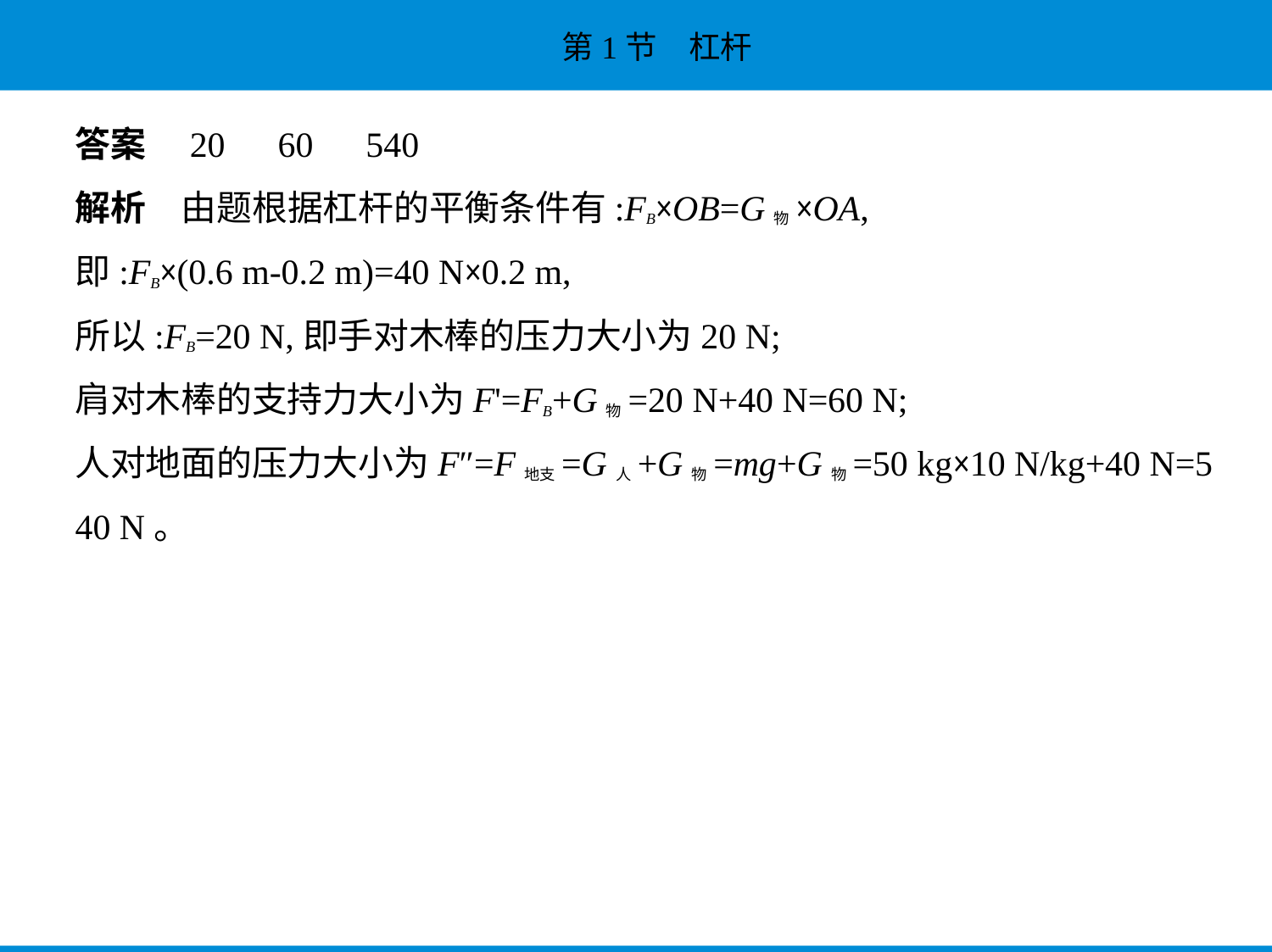

答案　20　60　540
解析　由题根据杠杆的平衡条件有:FB×OB=G物×OA,
即:FB×(0.6 m-0.2 m)=40 N×0.2 m,
所以:FB=20 N,即手对木棒的压力大小为20 N;
肩对木棒的支持力大小为F'=FB+G物=20 N+40 N=60 N;
人对地面的压力大小为F″=F地支=G人+G物=mg+G物=50 kg×10 N/kg+40 N=5
40 N。